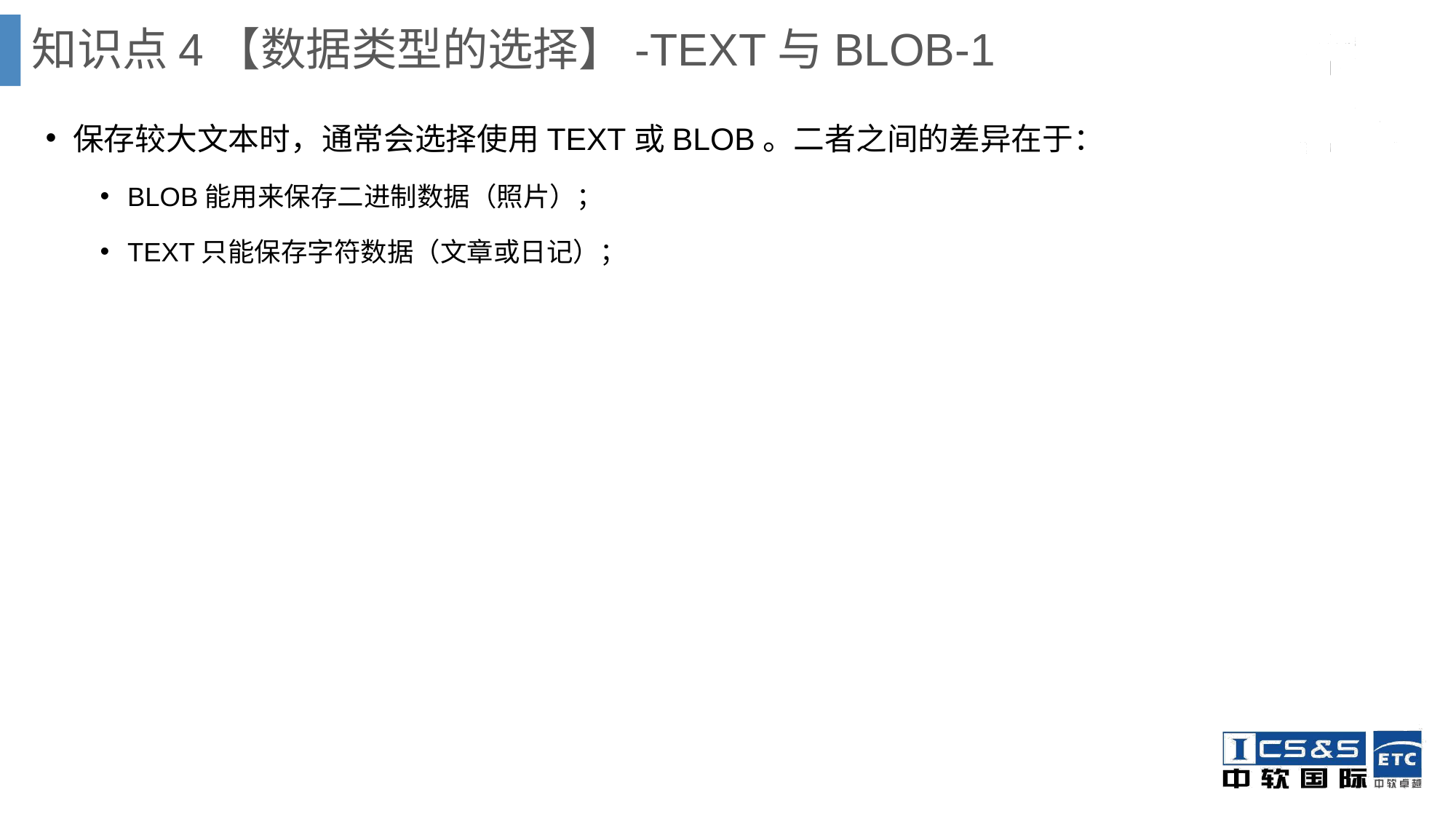

知识点4【数据类型的选择】-TEXT与BLOB-1
保存较大文本时，通常会选择使用TEXT或BLOB。二者之间的差异在于：
BLOB能用来保存二进制数据（照片）；
TEXT只能保存字符数据（文章或日记）；